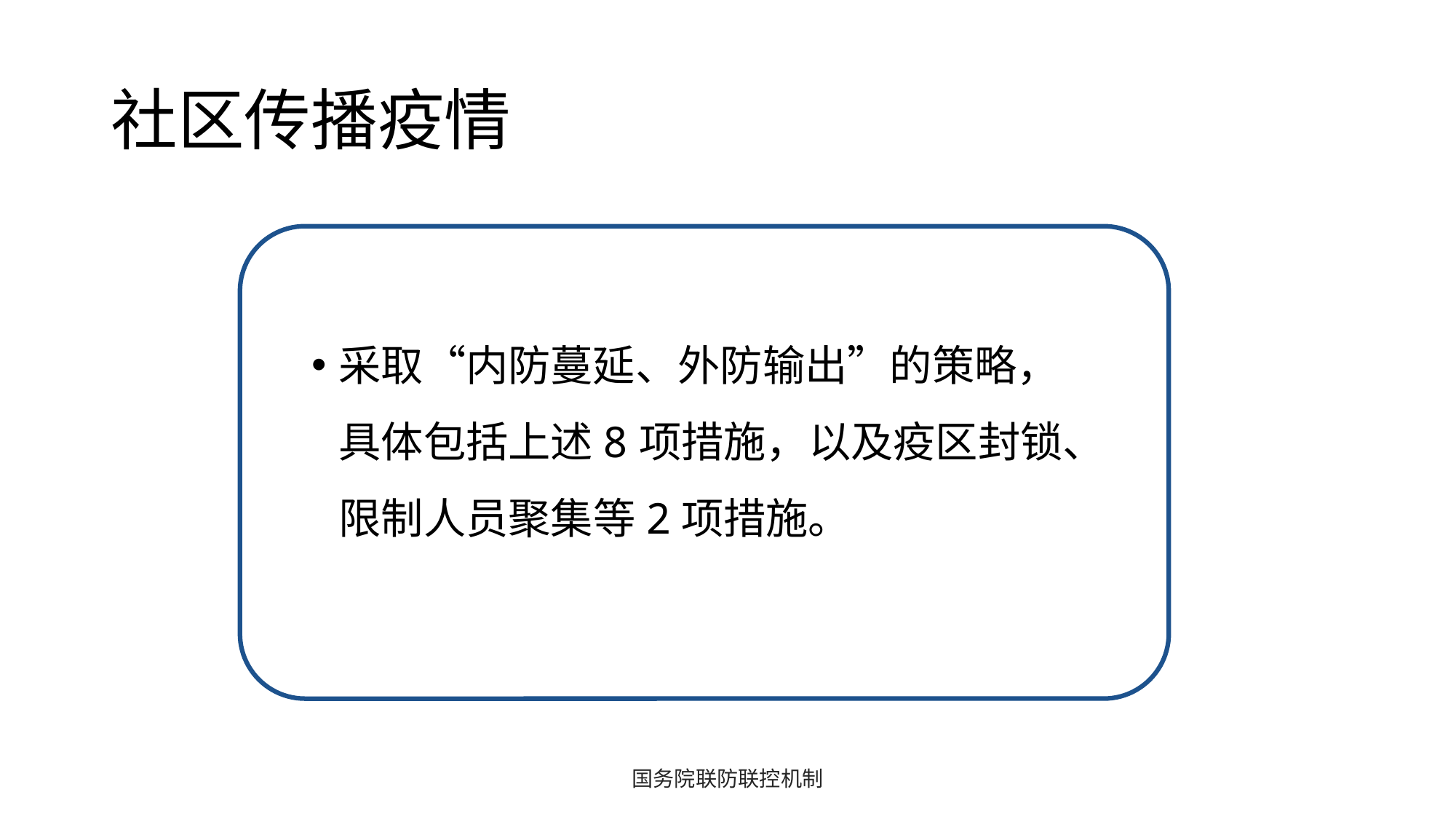

# 社区传播疫情

采取“内防蔓延、外防输出”的策略，具体包括上述8项措施，以及疫区封锁、限制人员聚集等2项措施。

国务院联防联控机制
18